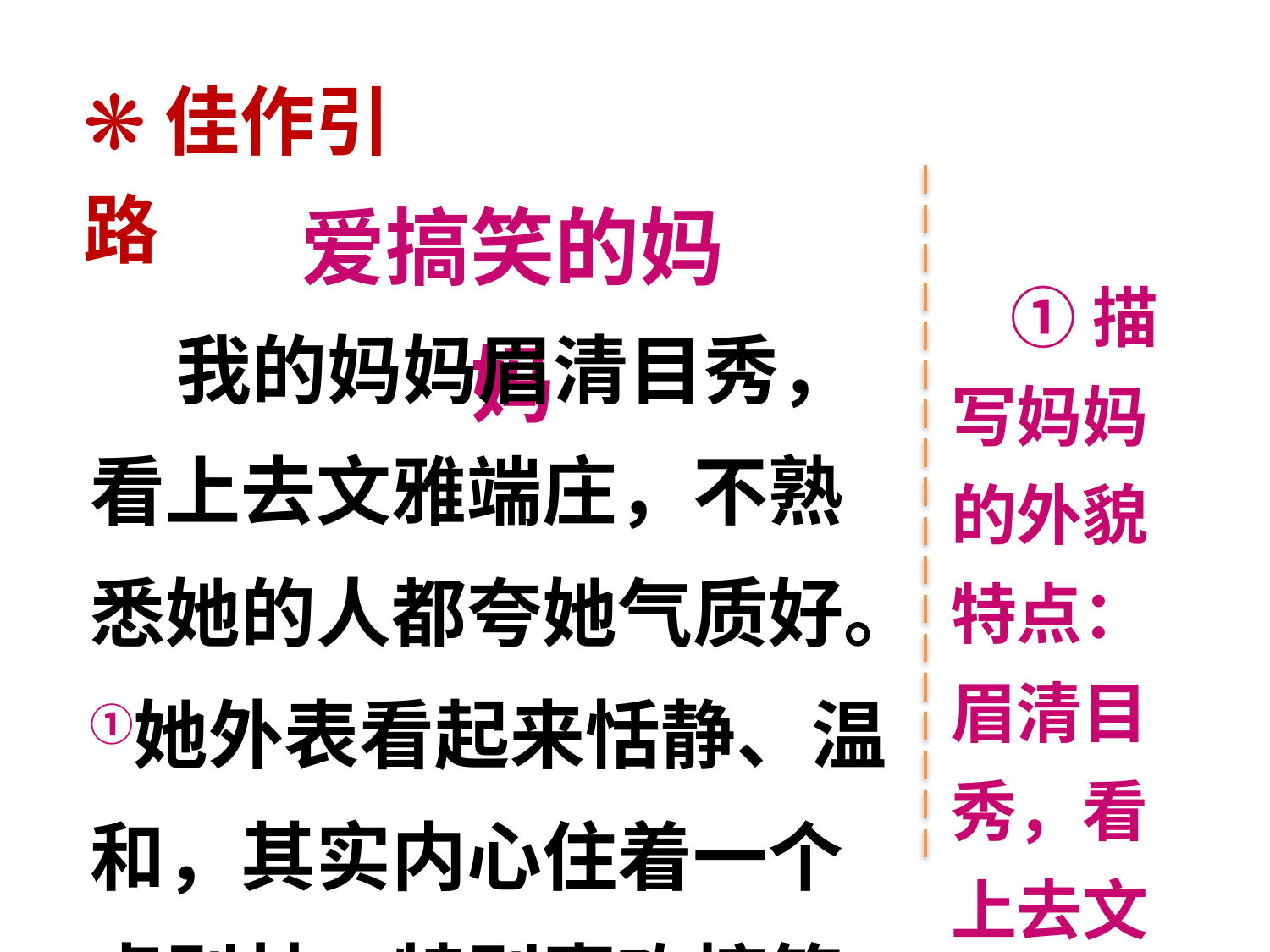

❋佳作引路
爱搞笑的妈妈
    ①描写妈妈的外貌特点：眉清目秀，看上去文雅端庄。
    我的妈妈眉清目秀，看上去文雅端庄，不熟悉她的人都夸她气质好。①她外表看起来恬静、温和，其实内心住着一个卓别林，特别喜欢搞笑。